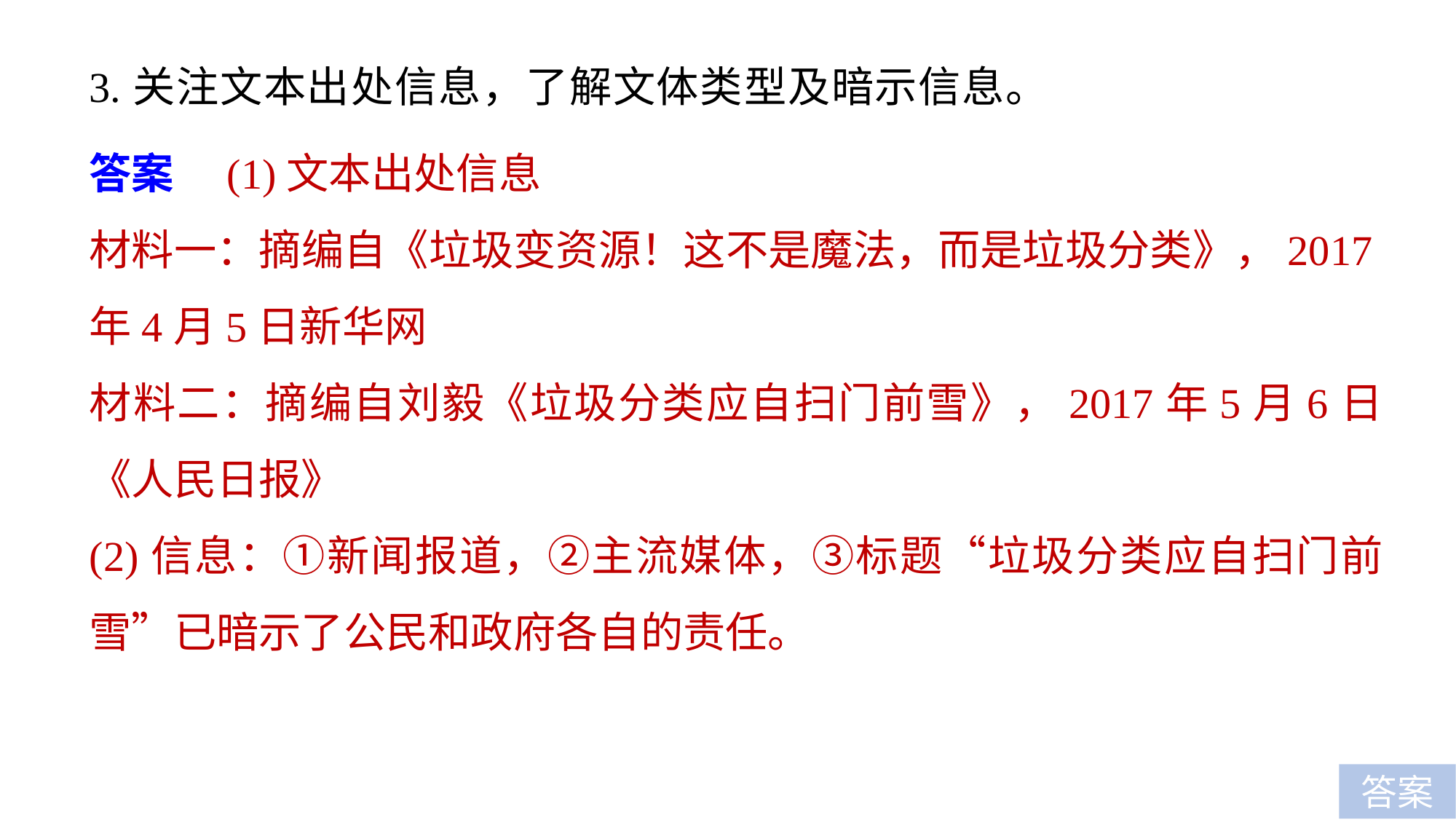

3.关注文本出处信息，了解文体类型及暗示信息。
答案　(1)文本出处信息
材料一：摘编自《垃圾变资源！这不是魔法，而是垃圾分类》，2017年4月5日新华网
材料二：摘编自刘毅《垃圾分类应自扫门前雪》，2017年5月6日《人民日报》
(2)信息：①新闻报道，②主流媒体，③标题“垃圾分类应自扫门前雪”已暗示了公民和政府各自的责任。
答案